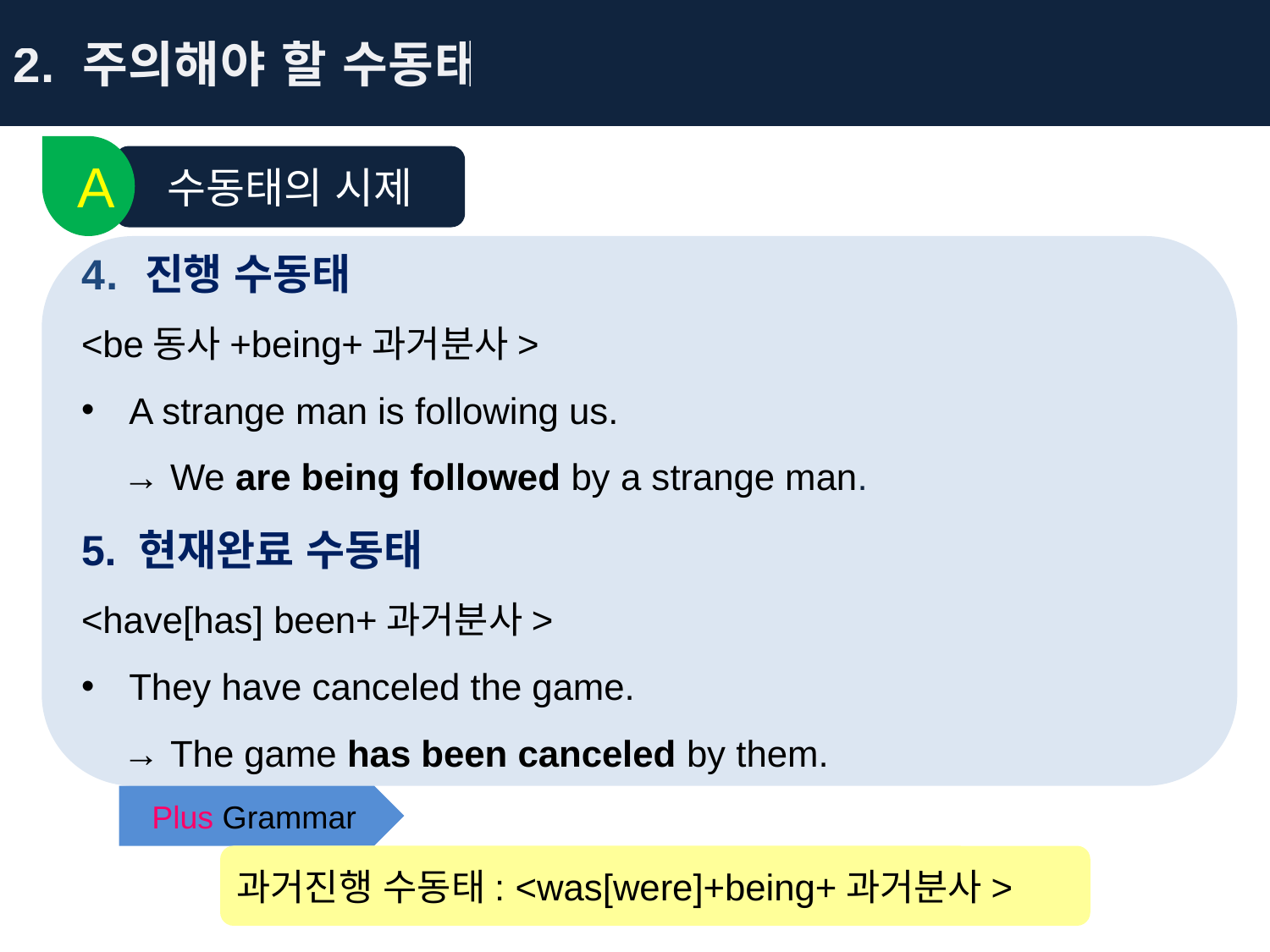

2. 주의해야 할 수동태

A
수동태의 시제

진행 수동태
<be동사+being+과거분사>
A strange man is following us.
    → We are being followed by a strange man.
5. 현재완료 수동태
<have[has] been+과거분사>
They have canceled the game.
    → The game has been canceled by them.

Plus Grammar
과거진행 수동태: <was[were]+being+과거분사>